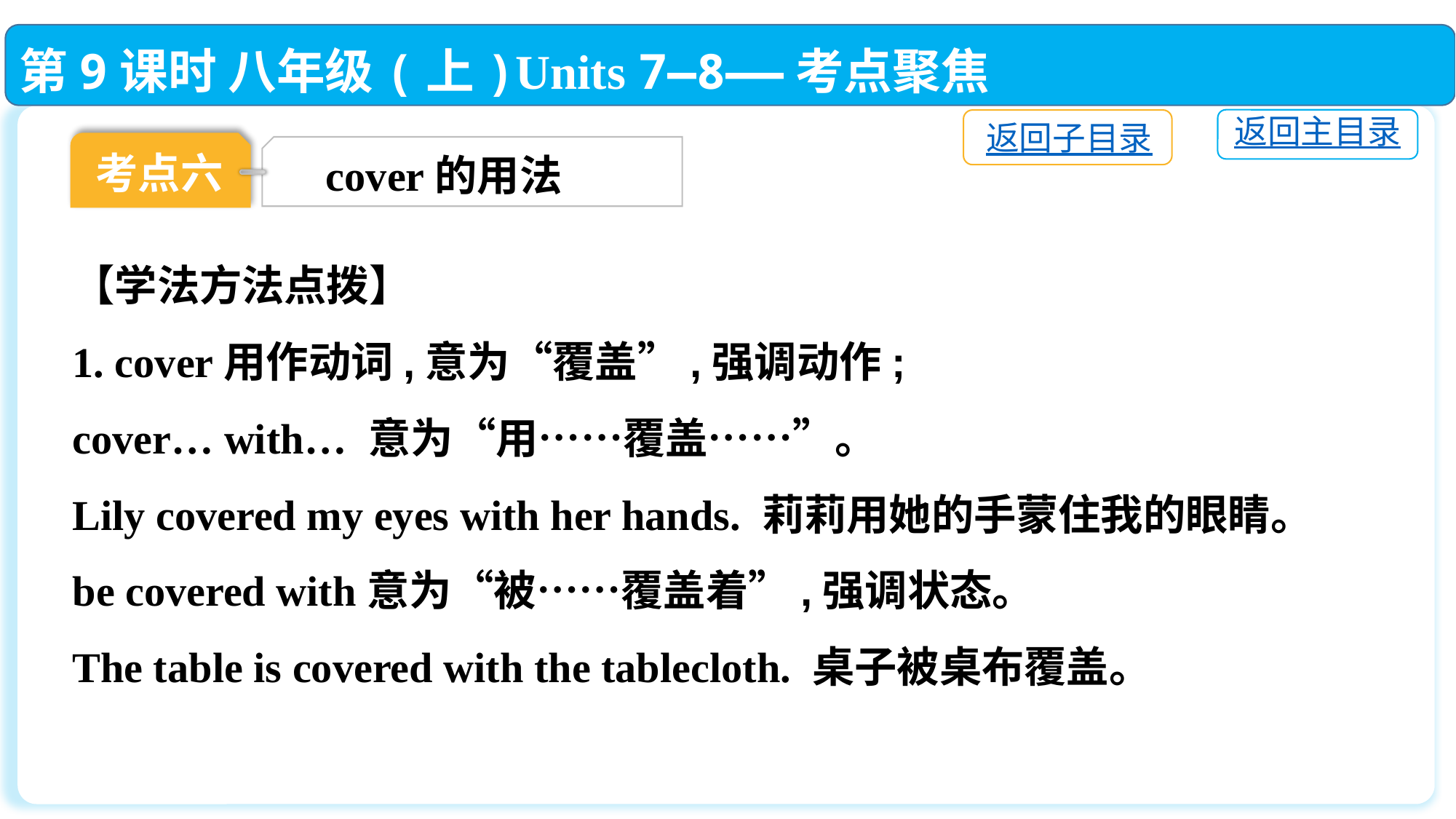

第9课时 八年级(上)Units 7—8——考点聚焦

返回主目录

返回子目录
考点六
cover的用法

【学法方法点拨】
1. cover用作动词,意为“覆盖”,强调动作;
cover… with… 意为“用……覆盖……”。
Lily covered my eyes with her hands. 莉莉用她的手蒙住我的眼睛。
be covered with意为“被……覆盖着”,强调状态。
The table is covered with the tablecloth. 桌子被桌布覆盖。